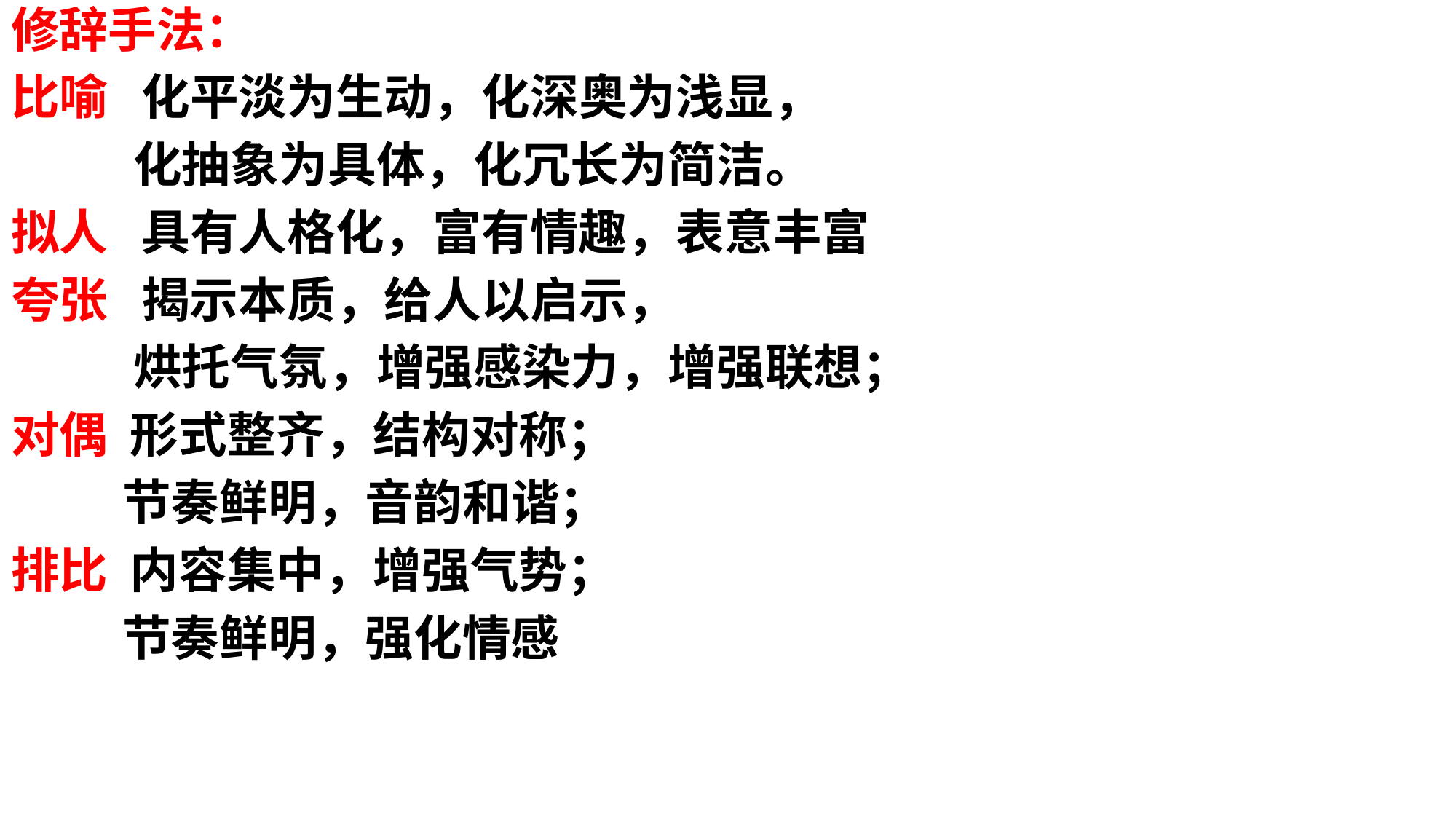

修辞手法：
比喻   化平淡为生动，化深奥为浅显，
          化抽象为具体，化冗长为简洁。
拟人   具有人格化，富有情趣，表意丰富
夸张   揭示本质，给人以启示，
          烘托气氛，增强感染力，增强联想；
对偶  形式整齐，结构对称；
         节奏鲜明，音韵和谐；
排比  内容集中，增强气势；
         节奏鲜明，强化情感